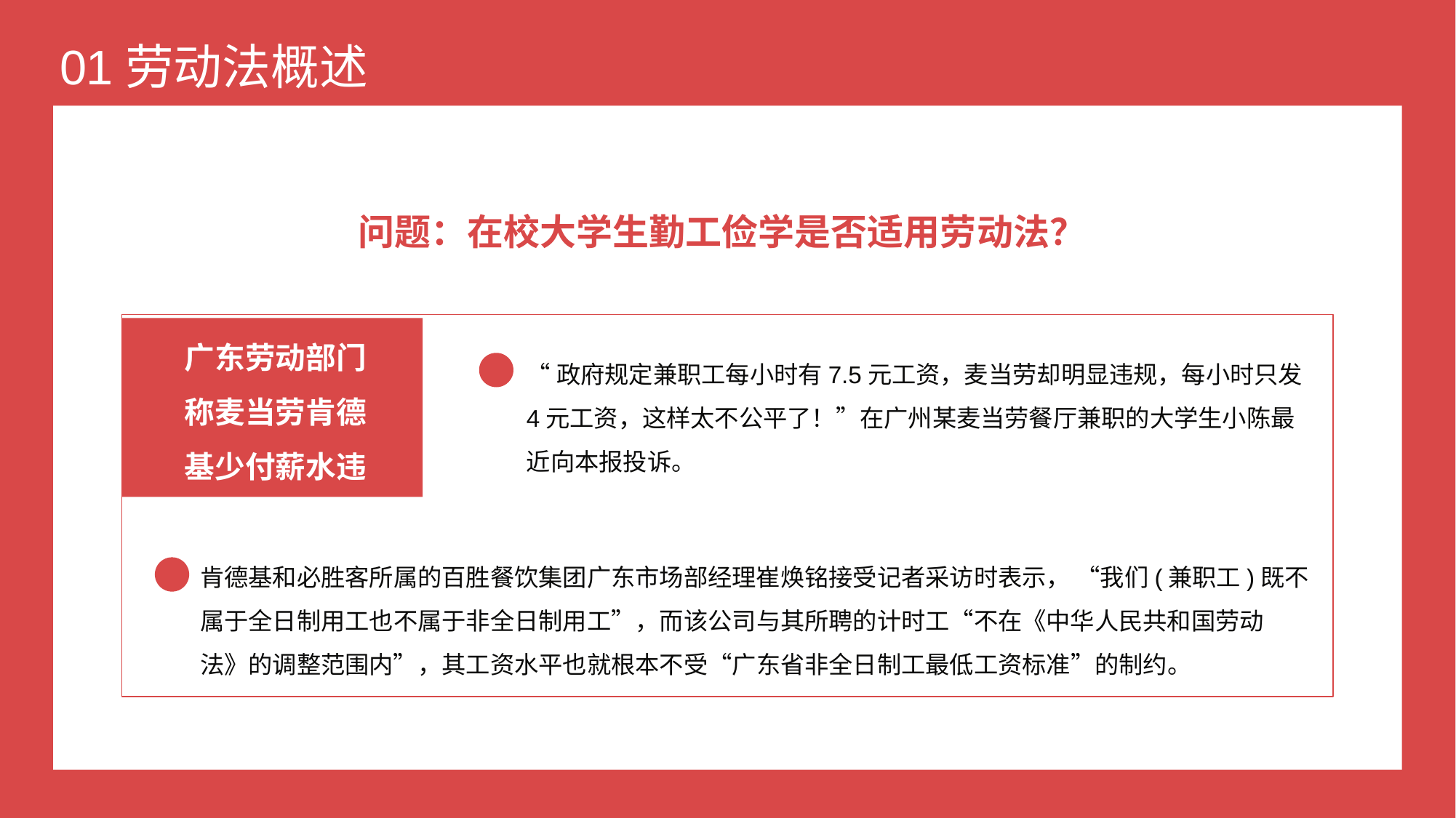

问题：在校大学生勤工俭学是否适用劳动法？

广东劳动部门称麦当劳肯德基少付薪水违规用工

“政府规定兼职工每小时有7.5元工资，麦当劳却明显违规，每小时只发4元工资，这样太不公平了！”在广州某麦当劳餐厅兼职的大学生小陈最近向本报投诉。

肯德基和必胜客所属的百胜餐饮集团广东市场部经理崔焕铭接受记者采访时表示， “我们(兼职工)既不属于全日制用工也不属于非全日制用工”，而该公司与其所聘的计时工“不在《中华人民共和国劳动法》的调整范围内”，其工资水平也就根本不受“广东省非全日制工最低工资标准”的制约。